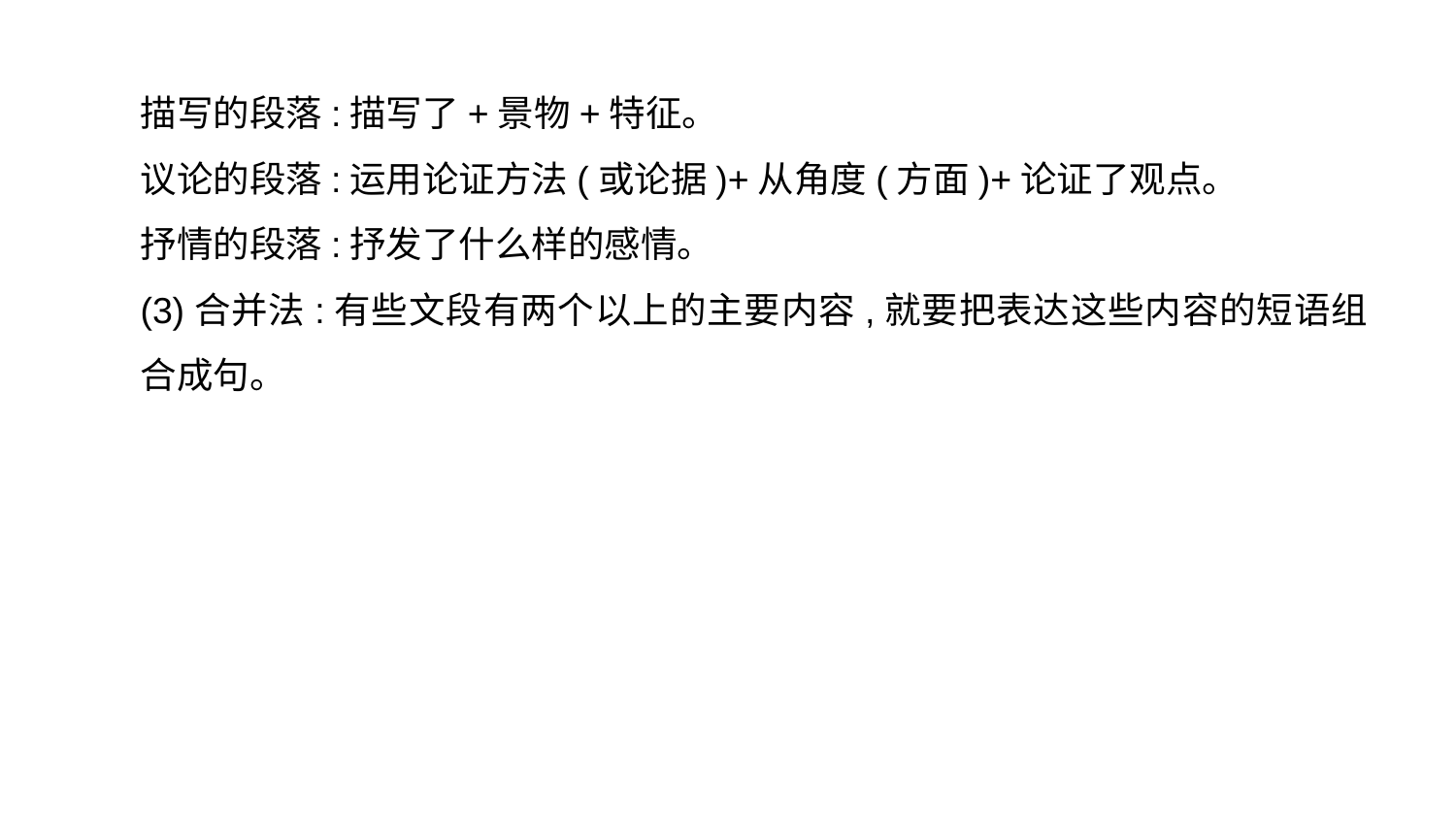

描写的段落:描写了+景物+特征。
议论的段落:运用论证方法(或论据)+从角度(方面)+论证了观点。
抒情的段落:抒发了什么样的感情。
(3)合并法:有些文段有两个以上的主要内容,就要把表达这些内容的短语组合成句。